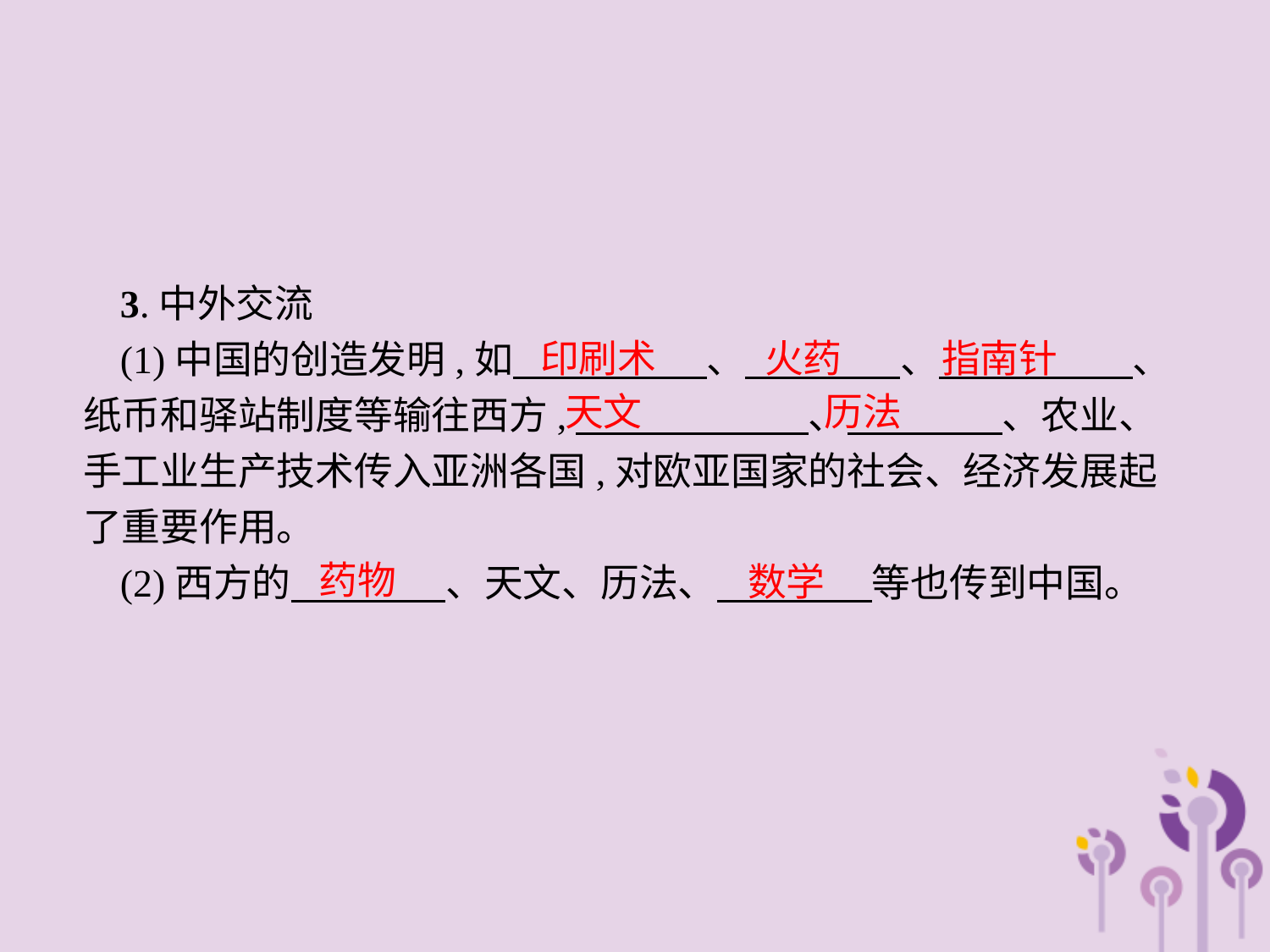

3.中外交流
(1)中国的创造发明,如　　　　　、　　　　、　　　　　、纸币和驿站制度等输往西方,　　　　　　、　　　　、农业、手工业生产技术传入亚洲各国,对欧亚国家的社会、经济发展起了重要作用。
(2)西方的　　　　、天文、历法、　　　　等也传到中国。
印刷术　        火药　       指南针
天文                     历法
药物
数学